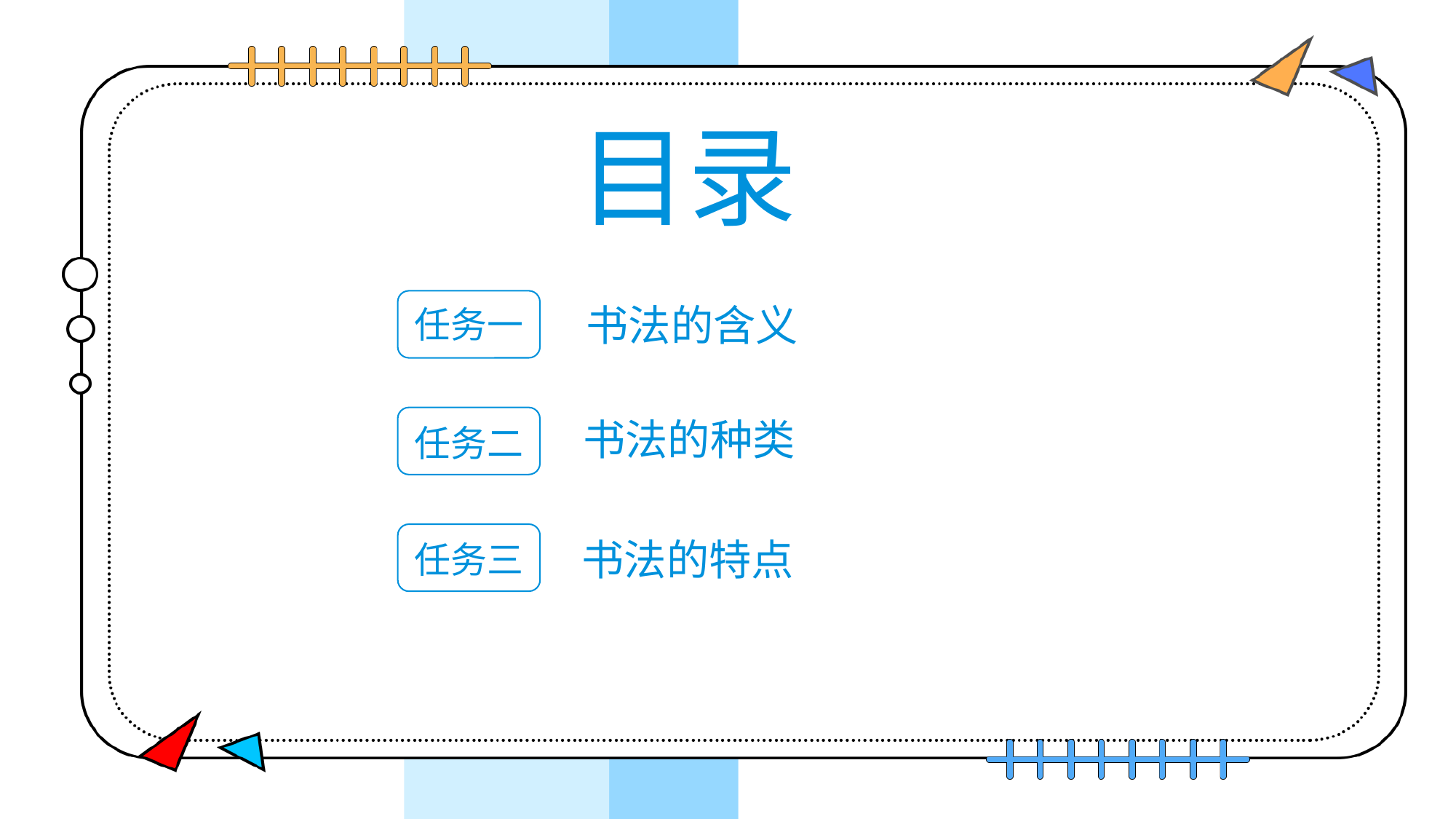

目录

 书法的含义
任务一

任务二
 书法的种类

任务三
书法的特点